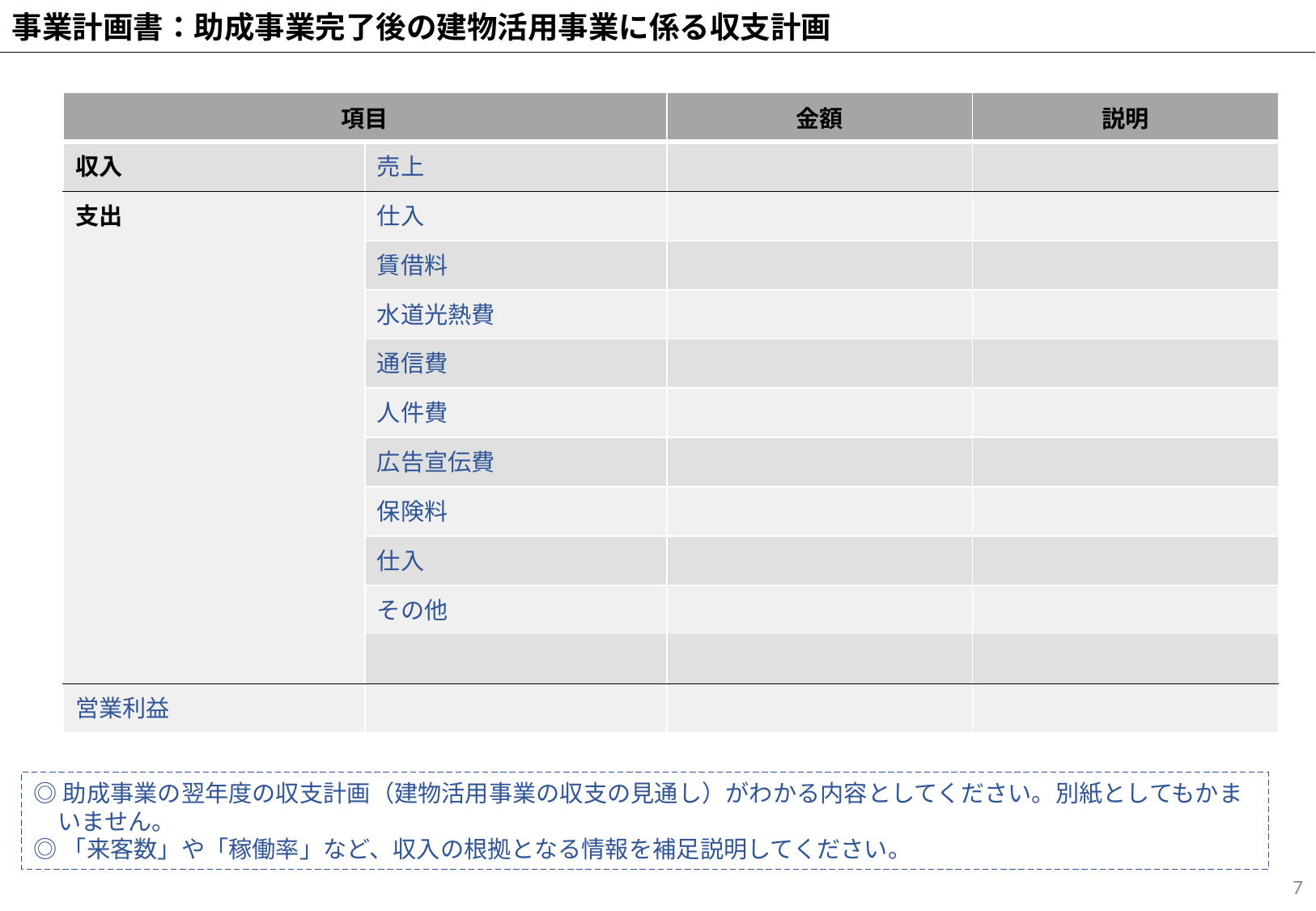

事業計画書：助成事業完了後の建物活用事業に係る収支計画
| 項目 |  | 金額 | 説明 |
| --- | --- | --- | --- |
| 収入 | 売上 |  |  |
| 支出 | 仕入 |  |  |
|  | 賃借料 |  |  |
|  | 水道光熱費 |  |  |
|  | 通信費 |  |  |
|  | 人件費 |  |  |
|  | 広告宣伝費 |  |  |
|  | 保険料 |  |  |
|  | 仕入 |  |  |
|  | その他 |  |  |
|  |  |  |  |
| 営業利益 |  |  |  |
◎助成事業の翌年度の収支計画（建物活用事業の収支の見通し）がわかる内容としてください。別紙としてもかまいません。
◎「来客数」や「稼働率」など、収入の根拠となる情報を補足説明してください。
7